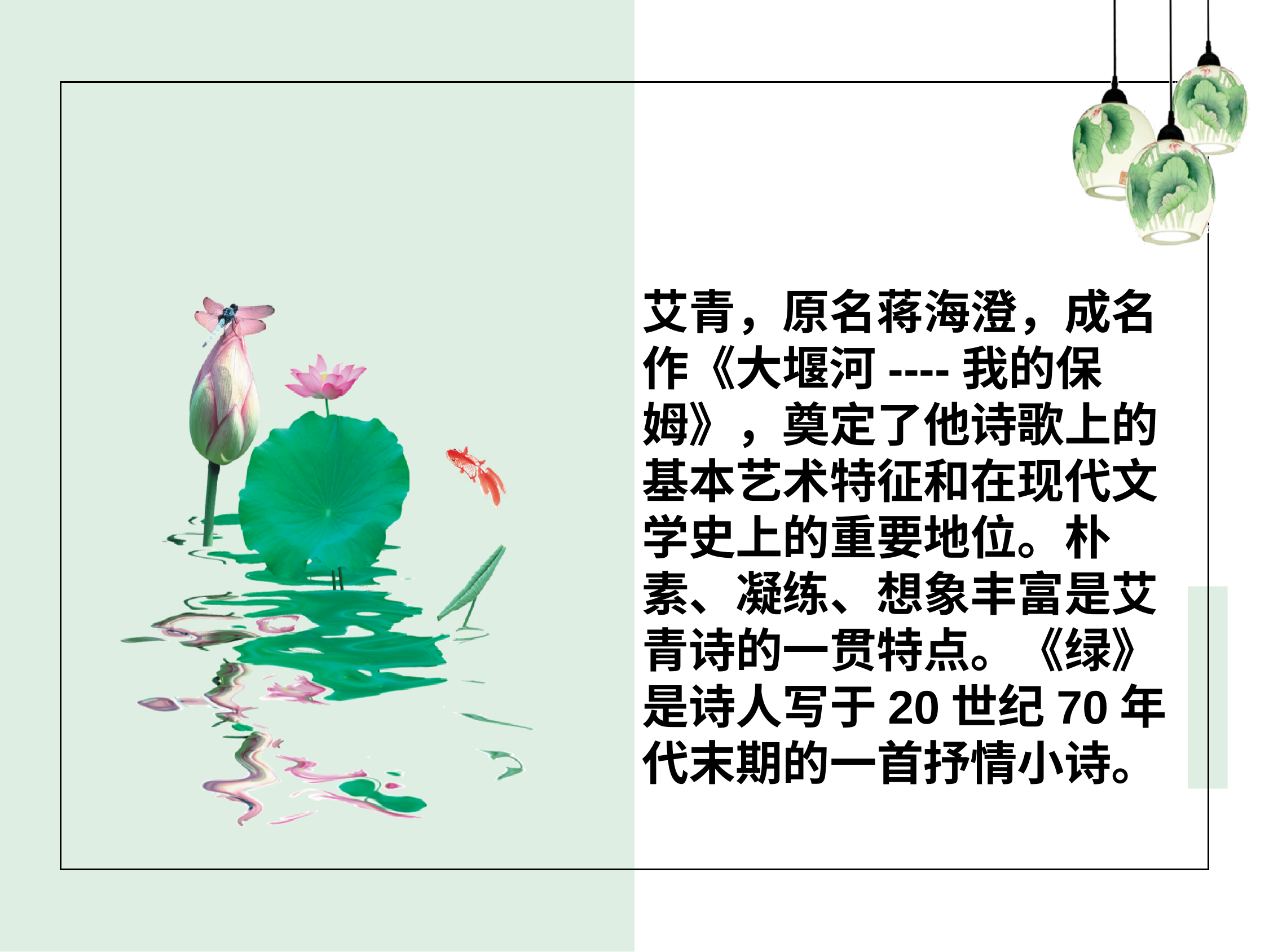

艾青，原名蒋海澄，成名作《大堰河----我的保姆》，奠定了他诗歌上的基本艺术特征和在现代文学史上的重要地位。朴素、凝练、想象丰富是艾青诗的一贯特点。《绿》是诗人写于20世纪70年代末期的一首抒情小诗。